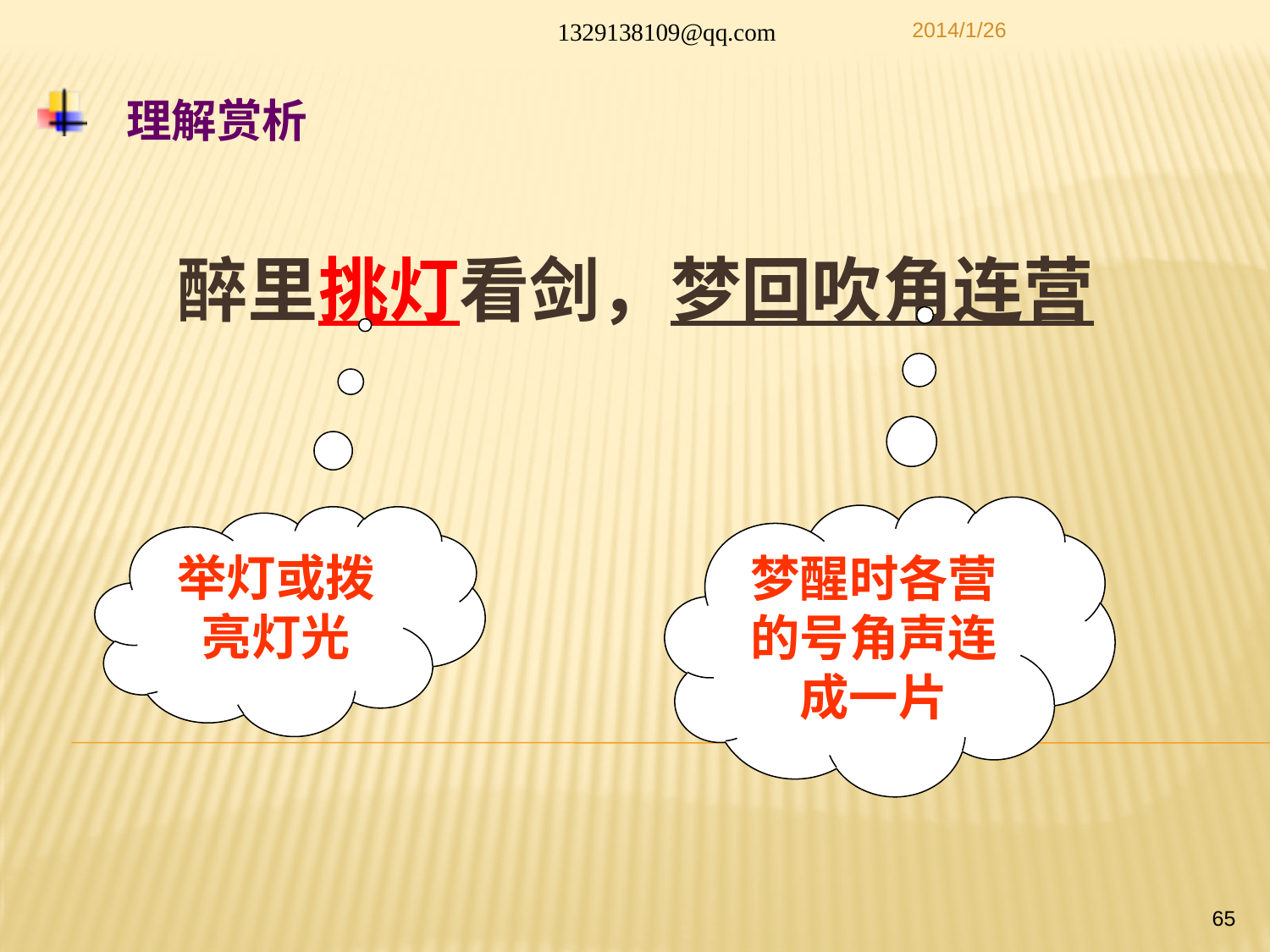

1329138109@qq.com
2014/1/26
# 理解赏析
醉里挑灯看剑，梦回吹角连营
梦醒时各营的号角声连成一片

举灯或拨亮灯光
65